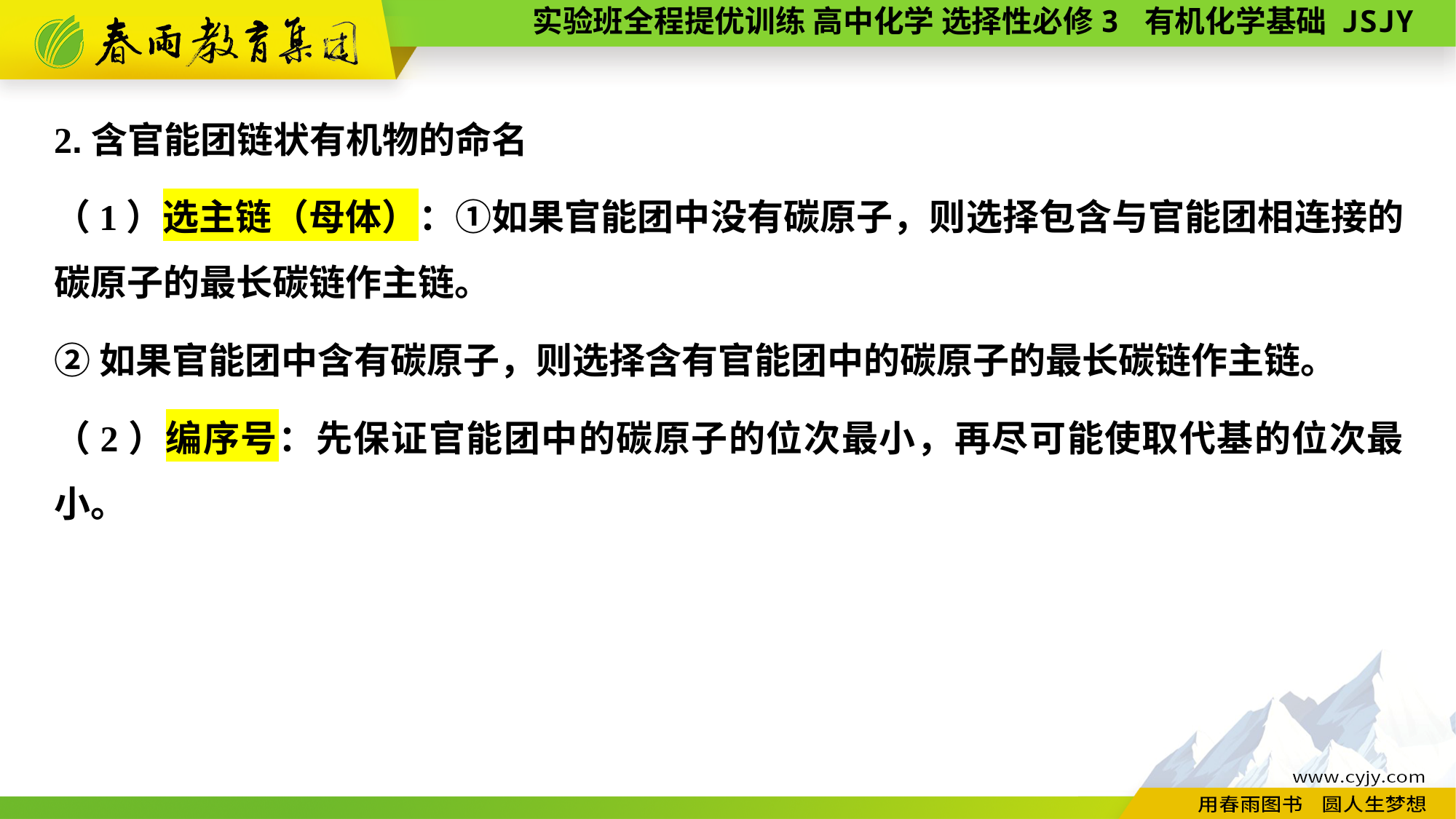

2.含官能团链状有机物的命名
（1）选主链（母体）：①如果官能团中没有碳原子，则选择包含与官能团相连接的碳原子的最长碳链作主链。
②如果官能团中含有碳原子，则选择含有官能团中的碳原子的最长碳链作主链。
（2）编序号：先保证官能团中的碳原子的位次最小，再尽可能使取代基的位次最小。